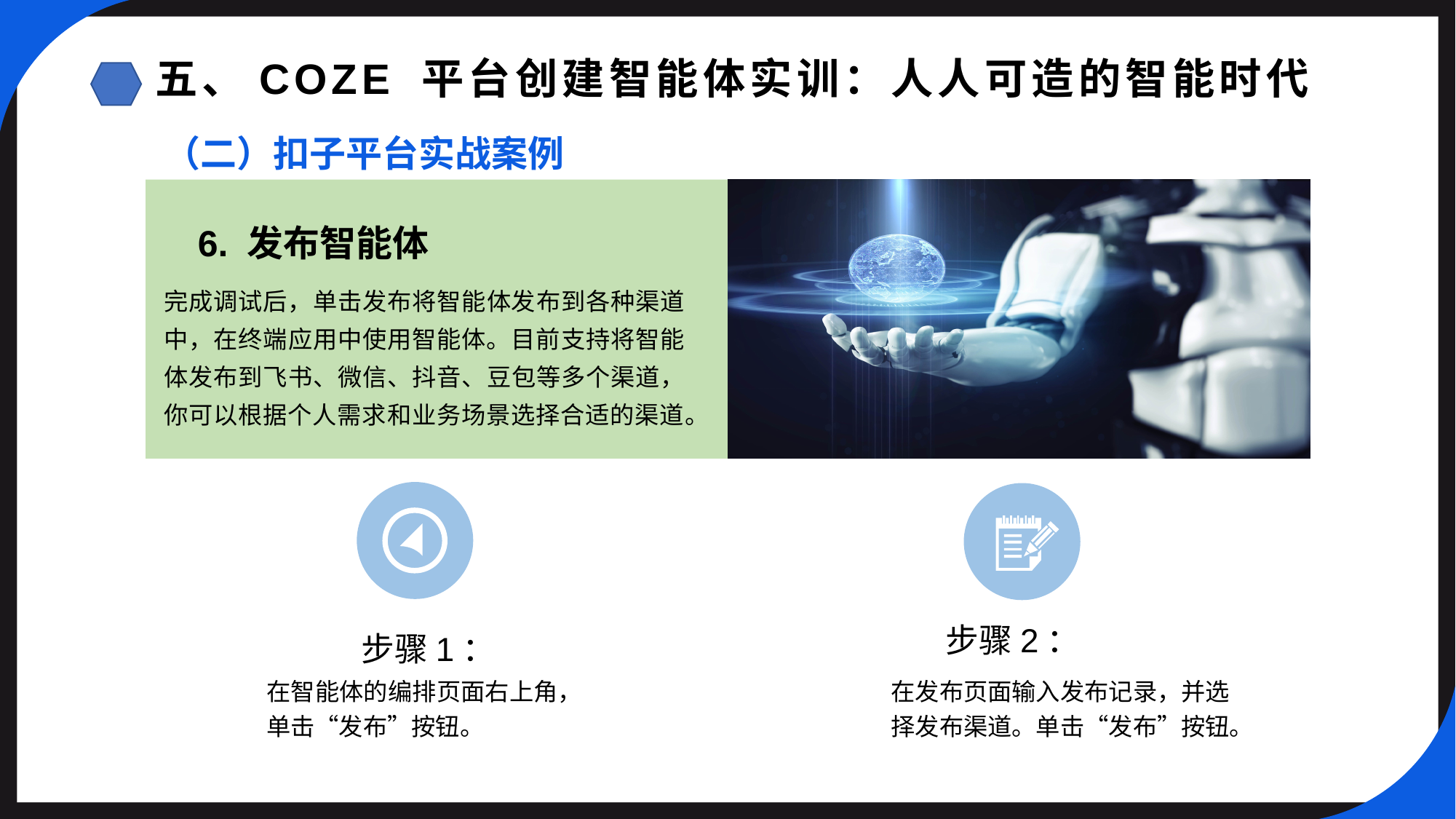

五、COZE 平台创建智能体实训：人人可造的智能时代
（二）扣子平台实战案例

6. 发布智能体
完成调试后，单击发布将智能体发布到各种渠道中，在终端应用中使用智能体。目前支持将智能体发布到飞书、微信、抖音、豆包等多个渠道，你可以根据个人需求和业务场景选择合适的渠道。

步骤2：
步骤1：
在智能体的编排页面右上角，单击“发布”按钮。
在发布页面输入发布记录，并选择发布渠道。单击“发布”按钮。